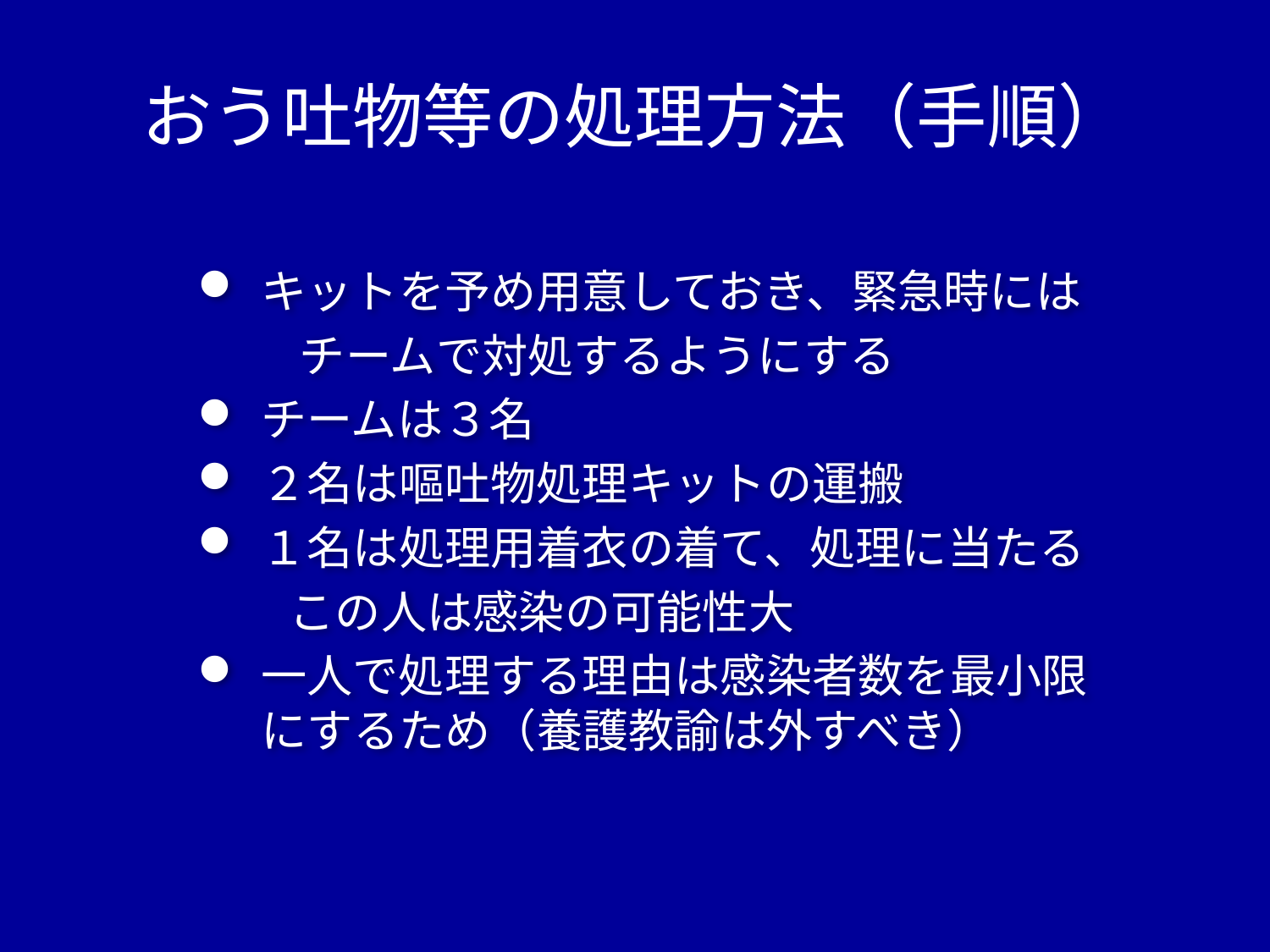

おう吐物等の処理方法（手順）
キットを予め用意しておき、緊急時には
　　 チームで対処するようにする
チームは３名
２名は嘔吐物処理キットの運搬
１名は処理用着衣の着て、処理に当たる
　　この人は感染の可能性大
一人で処理する理由は感染者数を最小限にするため（養護教諭は外すべき）